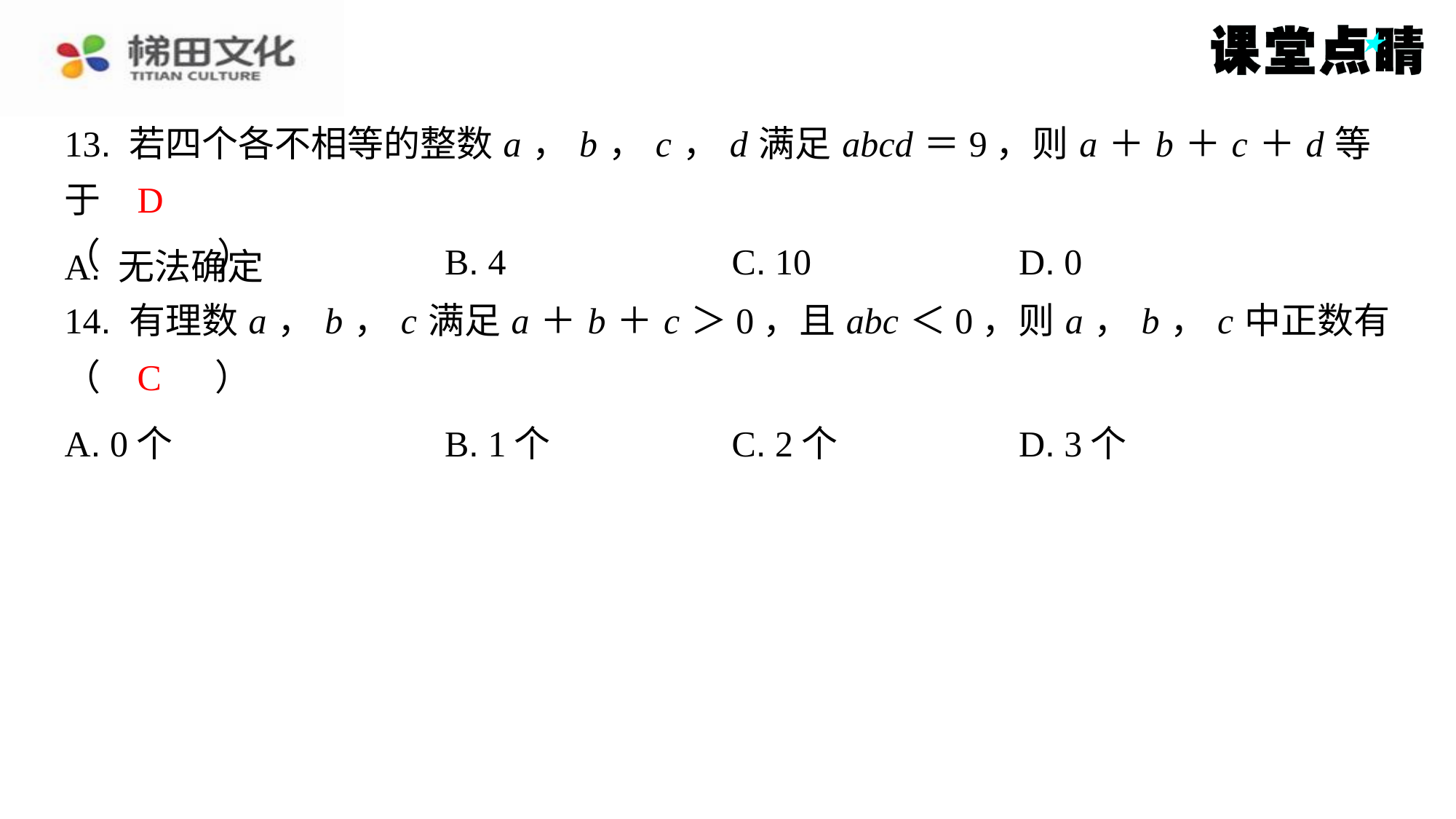

13. 若四个各不相等的整数 a ， b ， c ， d 满足 abcd ＝9，则 a ＋ b ＋ c ＋ d 等于
（　D　）
D
| A. 无法确定 | B. 4 | C. 10 | D. 0 |
| --- | --- | --- | --- |
14. 有理数 a ， b ， c 满足 a ＋ b ＋ c ＞0，且 abc ＜0，则 a ， b ， c 中正数有
（　C　）
C
| A. 0个 | B. 1个 | C. 2个 | D. 3个 |
| --- | --- | --- | --- |